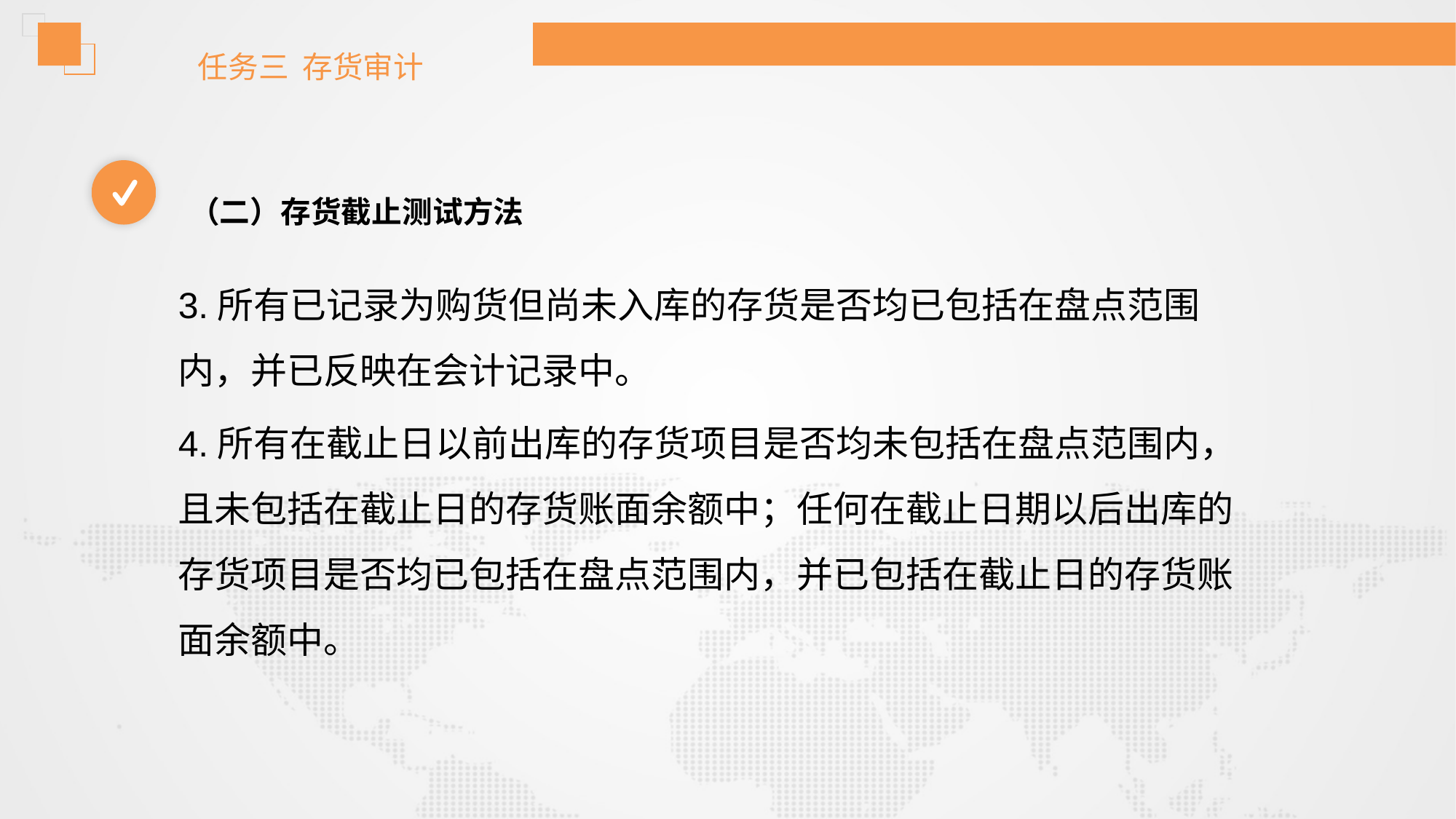

任务三  存货审计

（二）存货截止测试方法

3.所有已记录为购货但尚未入库的存货是否均已包括在盘点范围内，并已反映在会计记录中。
4.所有在截止日以前出库的存货项目是否均未包括在盘点范围内，且未包括在截止日的存货账面余额中；任何在截止日期以后出库的存货项目是否均已包括在盘点范围内，并已包括在截止日的存货账面余额中。